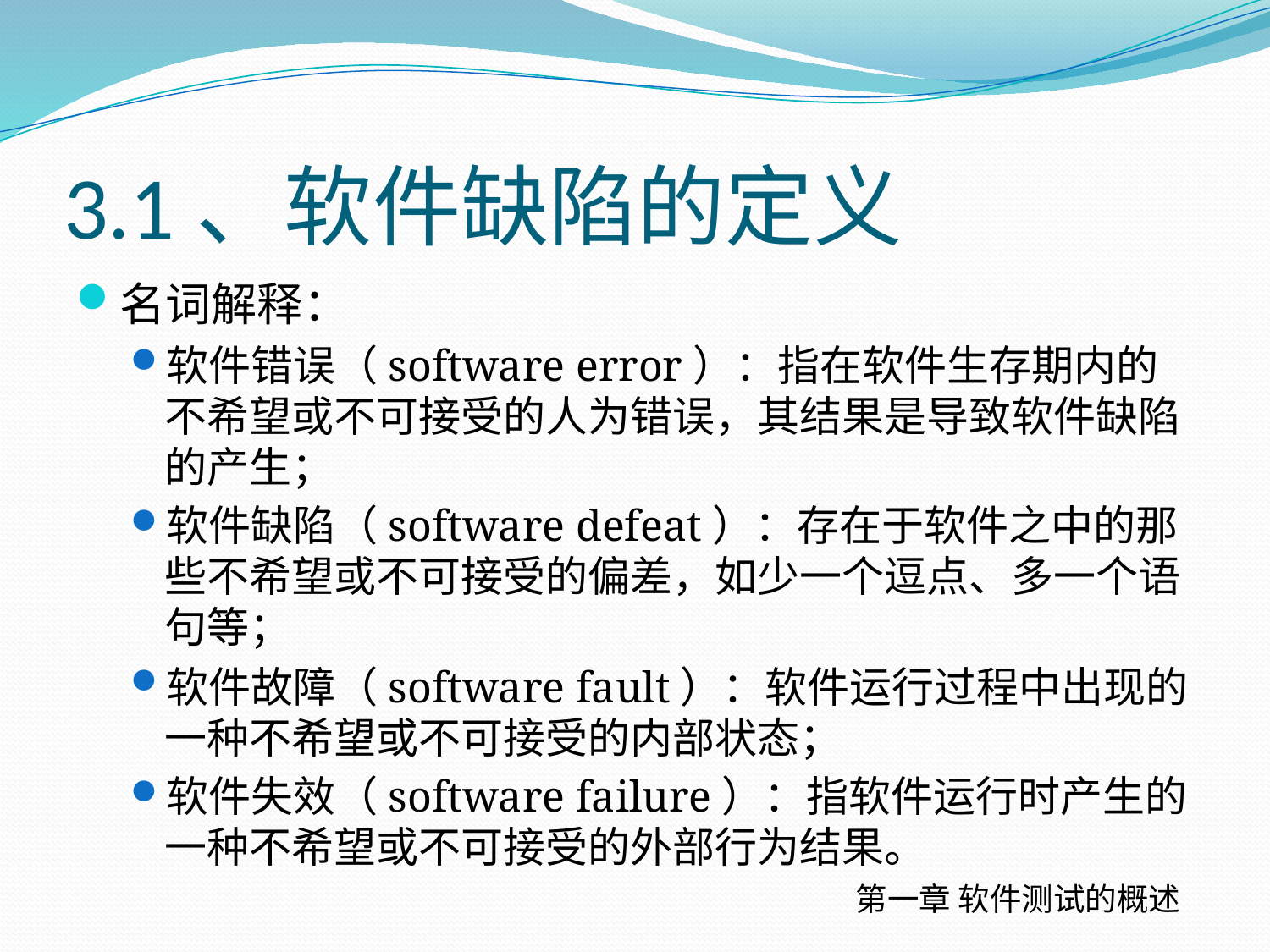

# 3.1、软件缺陷的定义
名词解释：
软件错误（software error）：指在软件生存期内的不希望或不可接受的人为错误，其结果是导致软件缺陷的产生；
软件缺陷（software defeat）：存在于软件之中的那些不希望或不可接受的偏差，如少一个逗点、多一个语句等；
软件故障（software fault）：软件运行过程中出现的一种不希望或不可接受的内部状态；
软件失效（software failure）：指软件运行时产生的一种不希望或不可接受的外部行为结果。